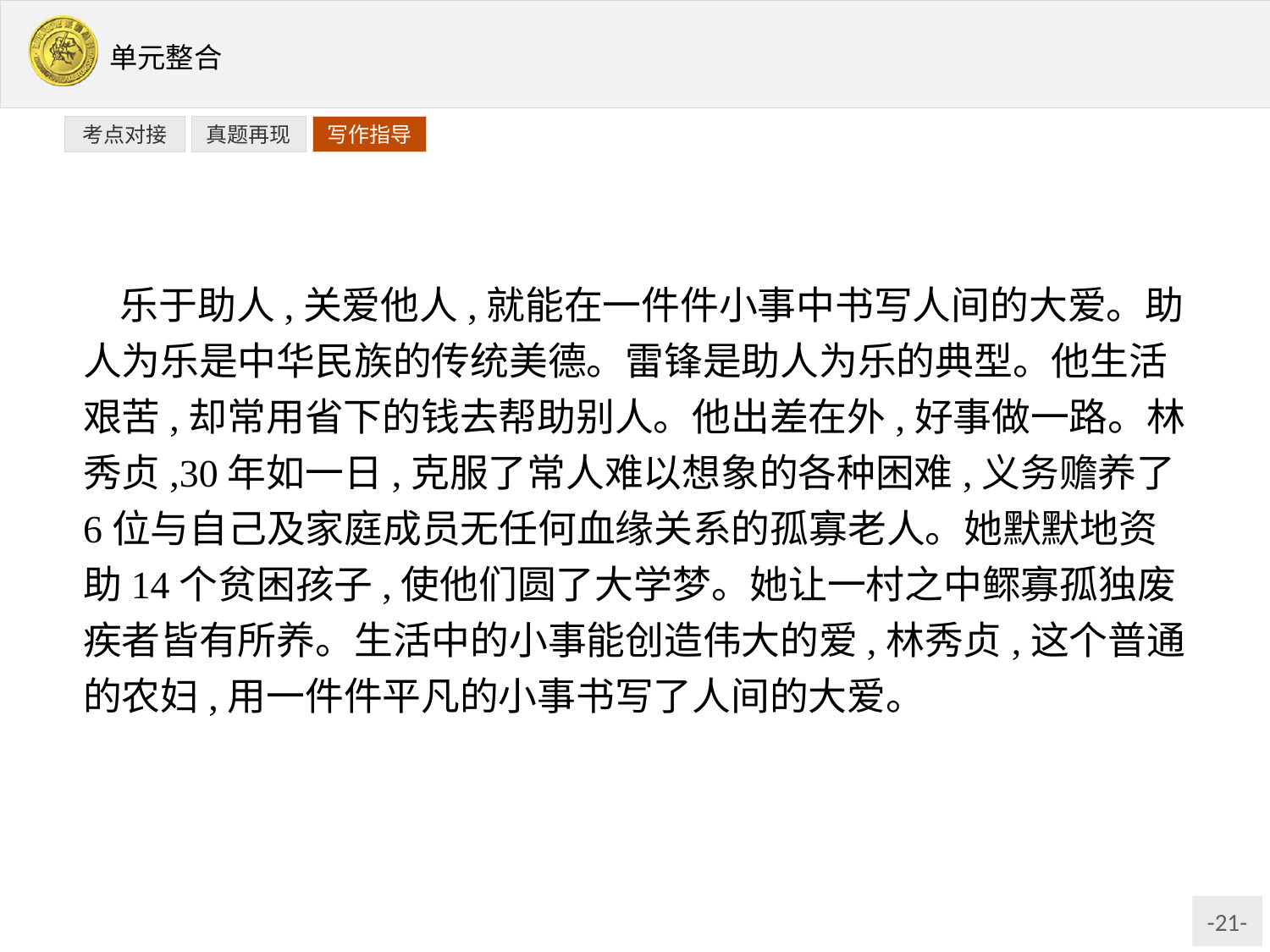

写作指导
考点对接
真题再现
乐于助人,关爱他人,就能在一件件小事中书写人间的大爱。助人为乐是中华民族的传统美德。雷锋是助人为乐的典型。他生活艰苦,却常用省下的钱去帮助别人。他出差在外,好事做一路。林秀贞,30年如一日,克服了常人难以想象的各种困难,义务赡养了6位与自己及家庭成员无任何血缘关系的孤寡老人。她默默地资助14个贫困孩子,使他们圆了大学梦。她让一村之中鳏寡孤独废疾者皆有所养。生活中的小事能创造伟大的爱,林秀贞,这个普通的农妇,用一件件平凡的小事书写了人间的大爱。